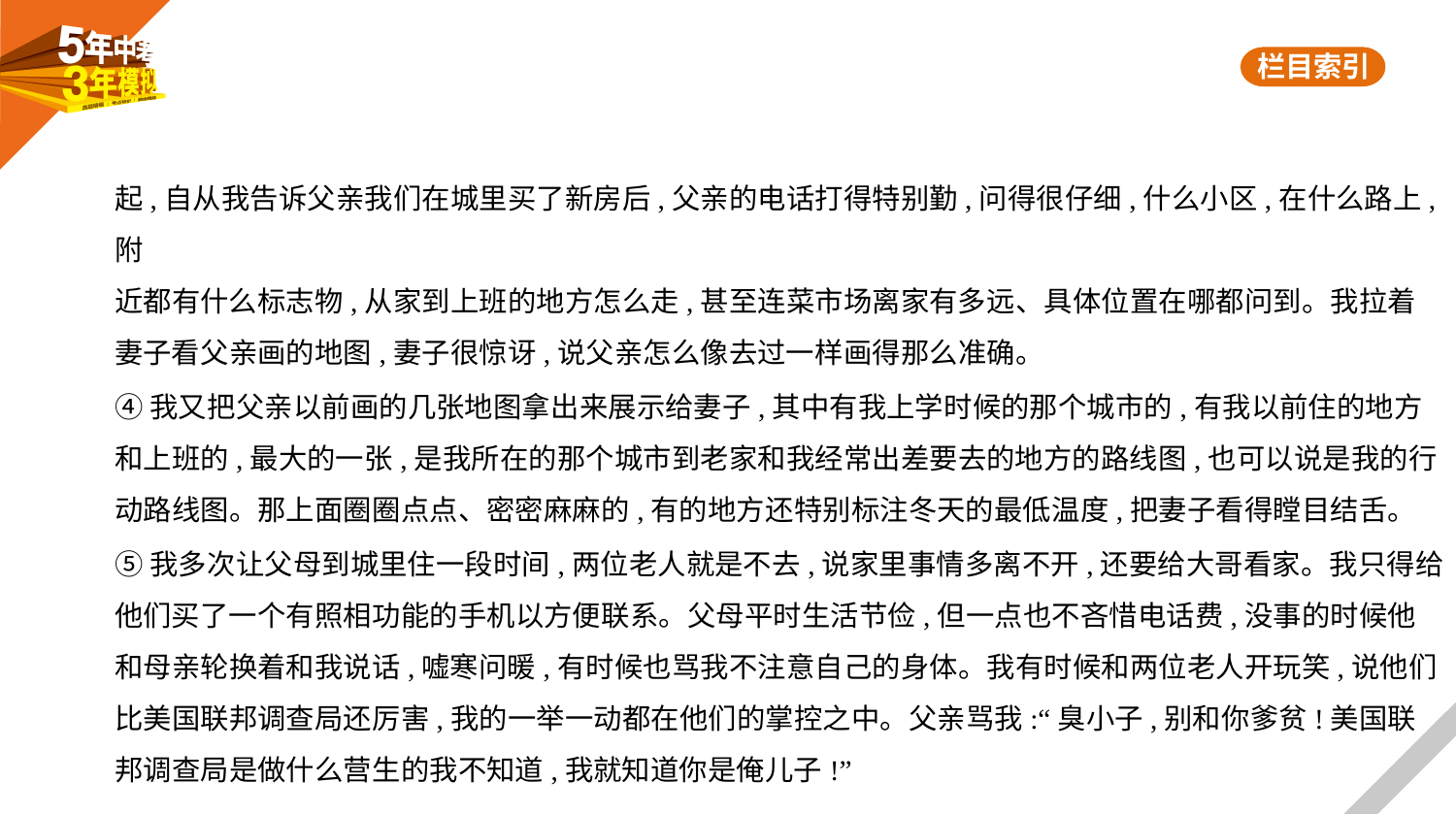

起,自从我告诉父亲我们在城里买了新房后,父亲的电话打得特别勤,问得很仔细,什么小区,在什么路上,附
近都有什么标志物,从家到上班的地方怎么走,甚至连菜市场离家有多远、具体位置在哪都问到。我拉着
妻子看父亲画的地图,妻子很惊讶,说父亲怎么像去过一样画得那么准确。
④我又把父亲以前画的几张地图拿出来展示给妻子,其中有我上学时候的那个城市的,有我以前住的地方
和上班的,最大的一张,是我所在的那个城市到老家和我经常出差要去的地方的路线图,也可以说是我的行
动路线图。那上面圈圈点点、密密麻麻的,有的地方还特别标注冬天的最低温度,把妻子看得瞠目结舌。
⑤我多次让父母到城里住一段时间,两位老人就是不去,说家里事情多离不开,还要给大哥看家。我只得给
他们买了一个有照相功能的手机以方便联系。父母平时生活节俭,但一点也不吝惜电话费,没事的时候他
和母亲轮换着和我说话,嘘寒问暖,有时候也骂我不注意自己的身体。我有时候和两位老人开玩笑,说他们
比美国联邦调查局还厉害,我的一举一动都在他们的掌控之中。父亲骂我:“臭小子,别和你爹贫!美国联
邦调查局是做什么营生的我不知道,我就知道你是俺儿子!”